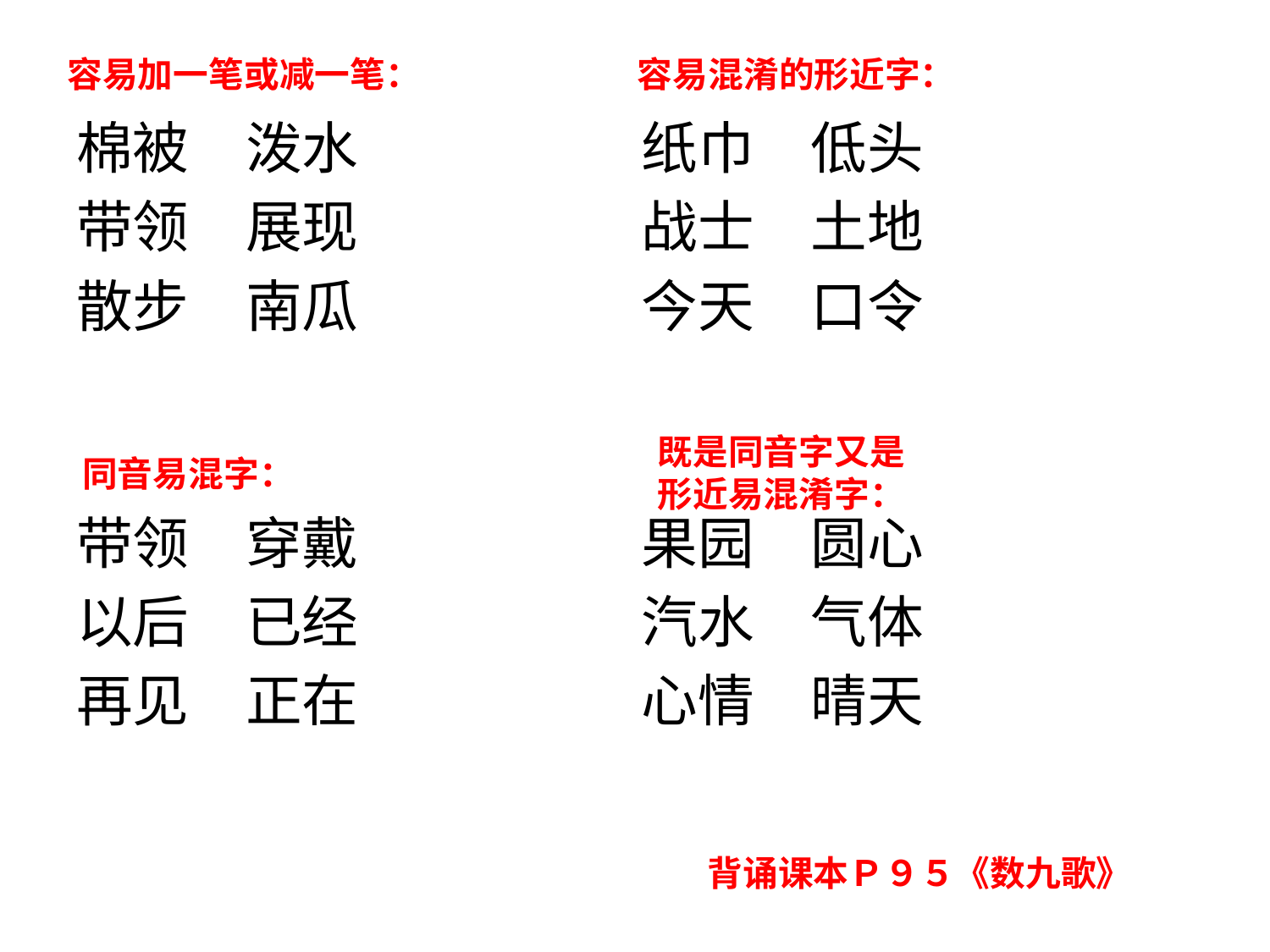

容易加一笔或减一笔：
容易混淆的形近字：
棉被　泼水　　　　　纸巾　低头
带领　展现　　　　　战士　土地
散步　南瓜　　　　　今天　口令

带领　穿戴　　　　　果园　圆心
以后　已经　　　　　汽水　气体
再见　正在　　　　　心情　晴天
既是同音字又是形近易混淆字：
同音易混字：
背诵课本Ｐ９５《数九歌》